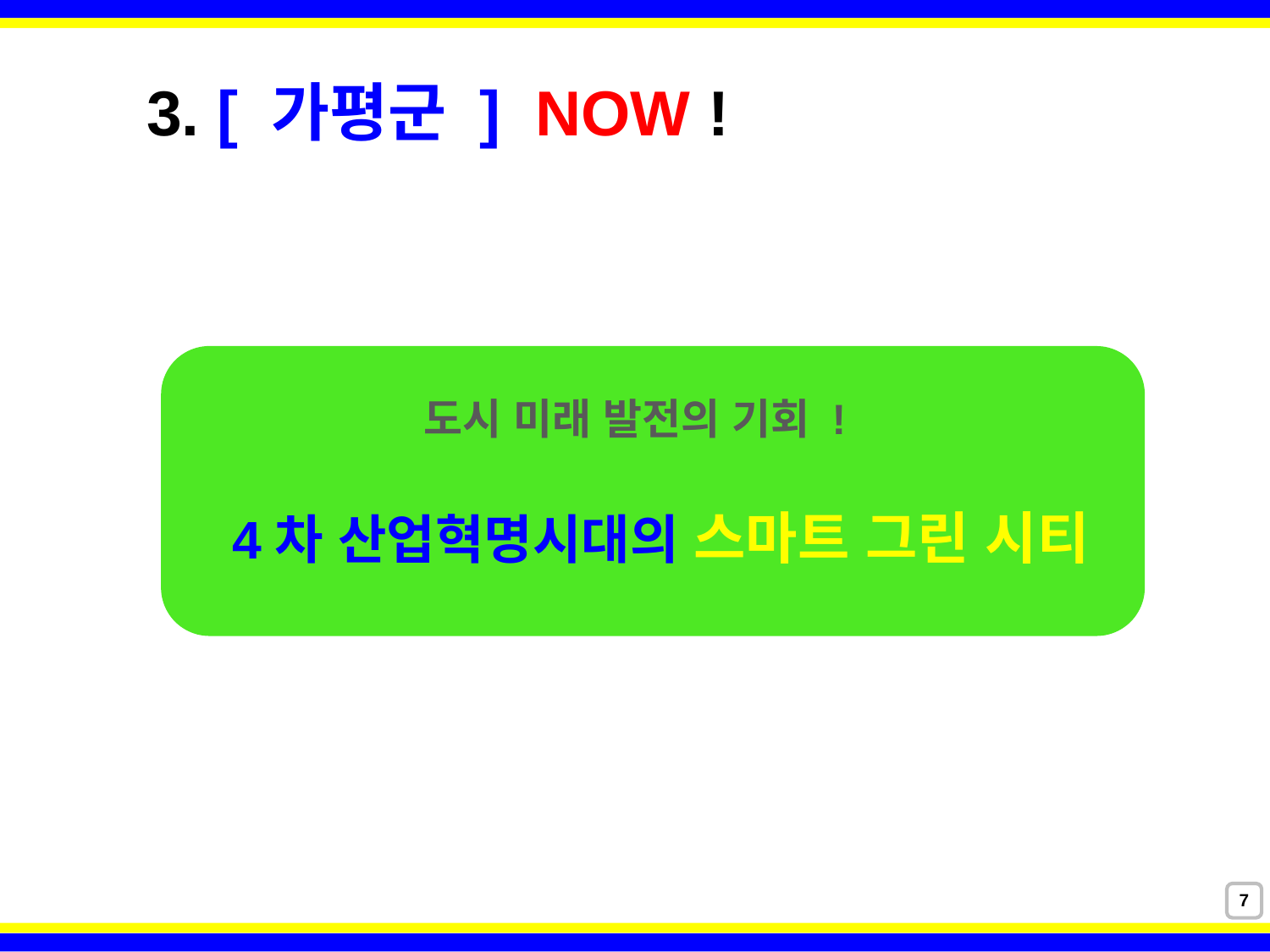

3. [ 가평군 ]  NOW !

도시 미래 발전의 기회 !
4차 산업혁명시대의 스마트 그린 시티
7